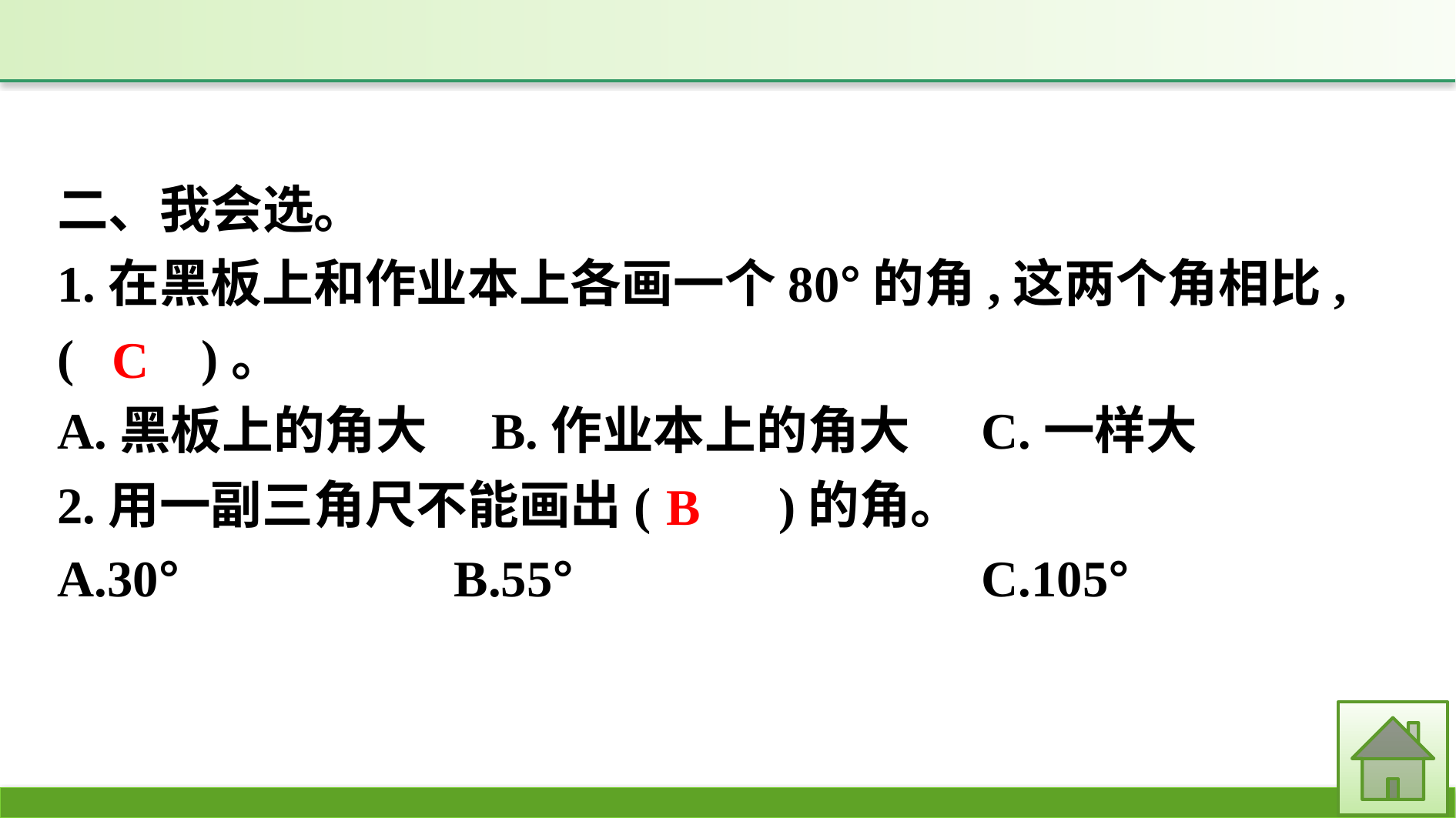

二、我会选。
1.在黑板上和作业本上各画一个80°的角,这两个角相比, (　　)。
A.黑板上的角大　B.作业本上的角大	C.一样大
2.用一副三角尺不能画出(　　)的角。
A.30°　　 　	B.55°　　 　		C.105°
C
B